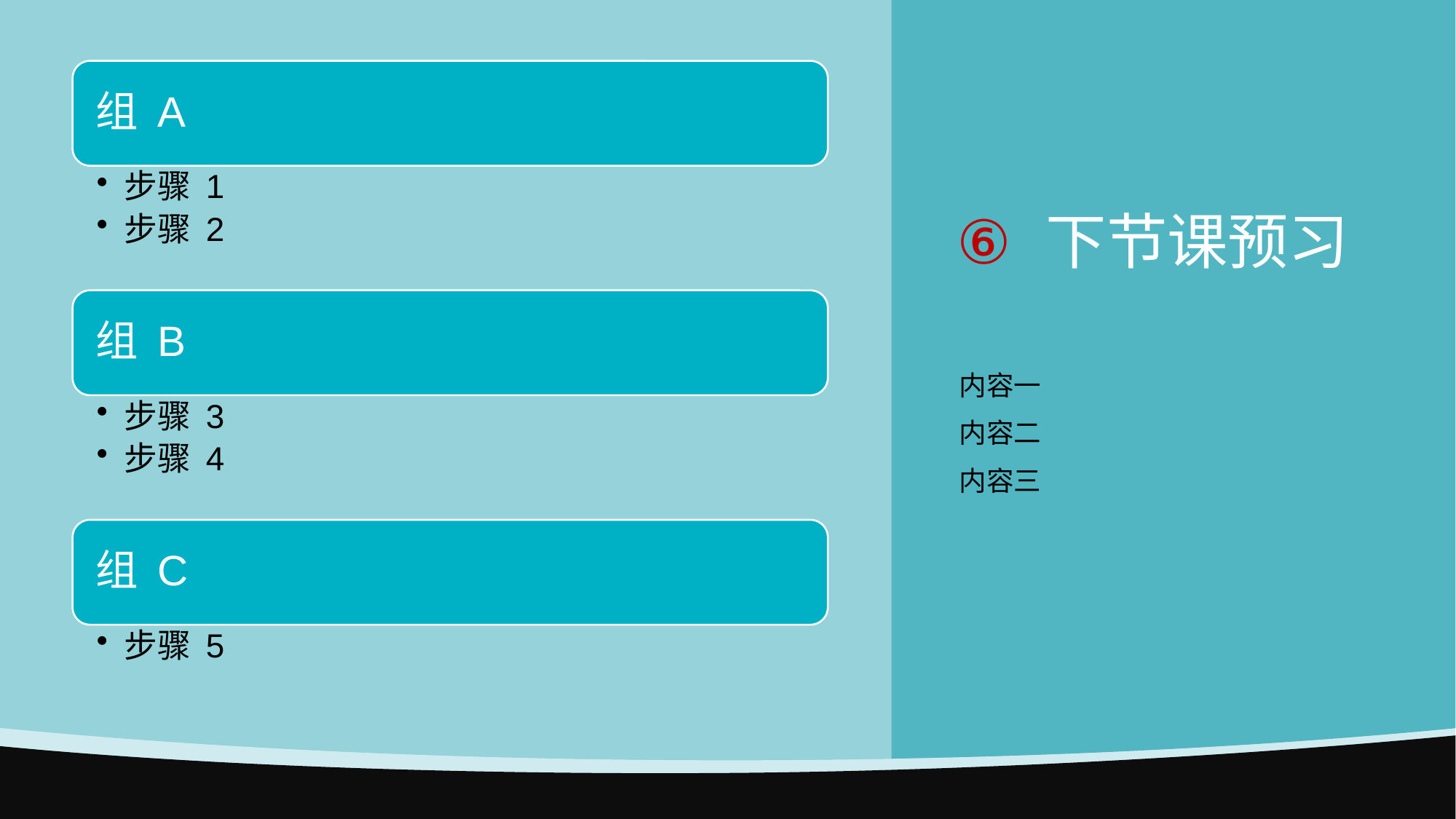

组 A
步骤 1
步骤 2
组 B
步骤 3
步骤 4
组 C
步骤 5
# 下节课预习
内容一
内容二
内容三